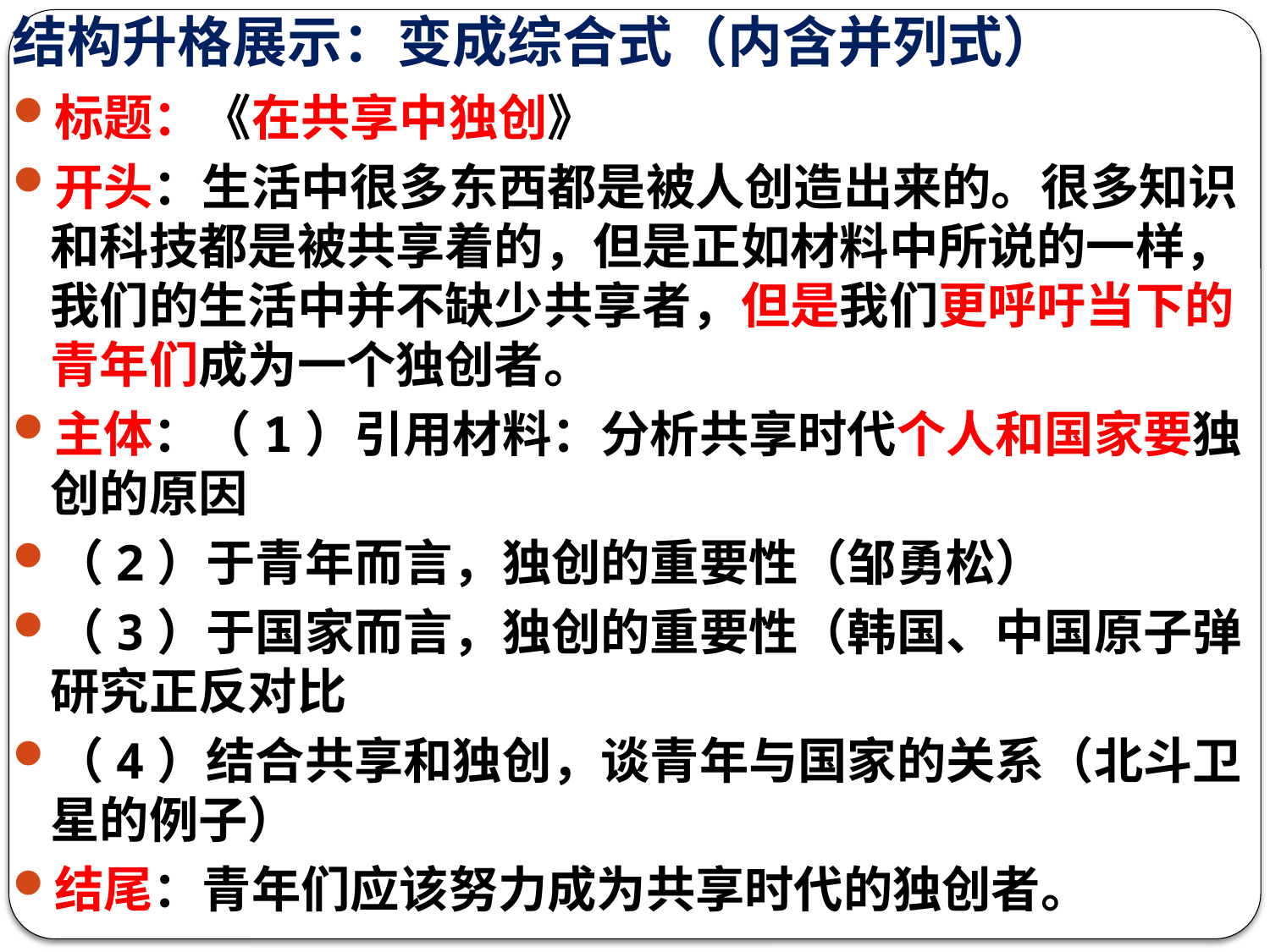

# 结构升格展示：变成综合式（内含并列式）
标题：《在共享中独创》
开头：生活中很多东西都是被人创造出来的。很多知识和科技都是被共享着的，但是正如材料中所说的一样，我们的生活中并不缺少共享者，但是我们更呼吁当下的青年们成为一个独创者。
主体：（1）引用材料：分析共享时代个人和国家要独创的原因
（2）于青年而言，独创的重要性（邹勇松）
（3）于国家而言，独创的重要性（韩国、中国原子弹研究正反对比
（4）结合共享和独创，谈青年与国家的关系（北斗卫星的例子）
结尾：青年们应该努力成为共享时代的独创者。